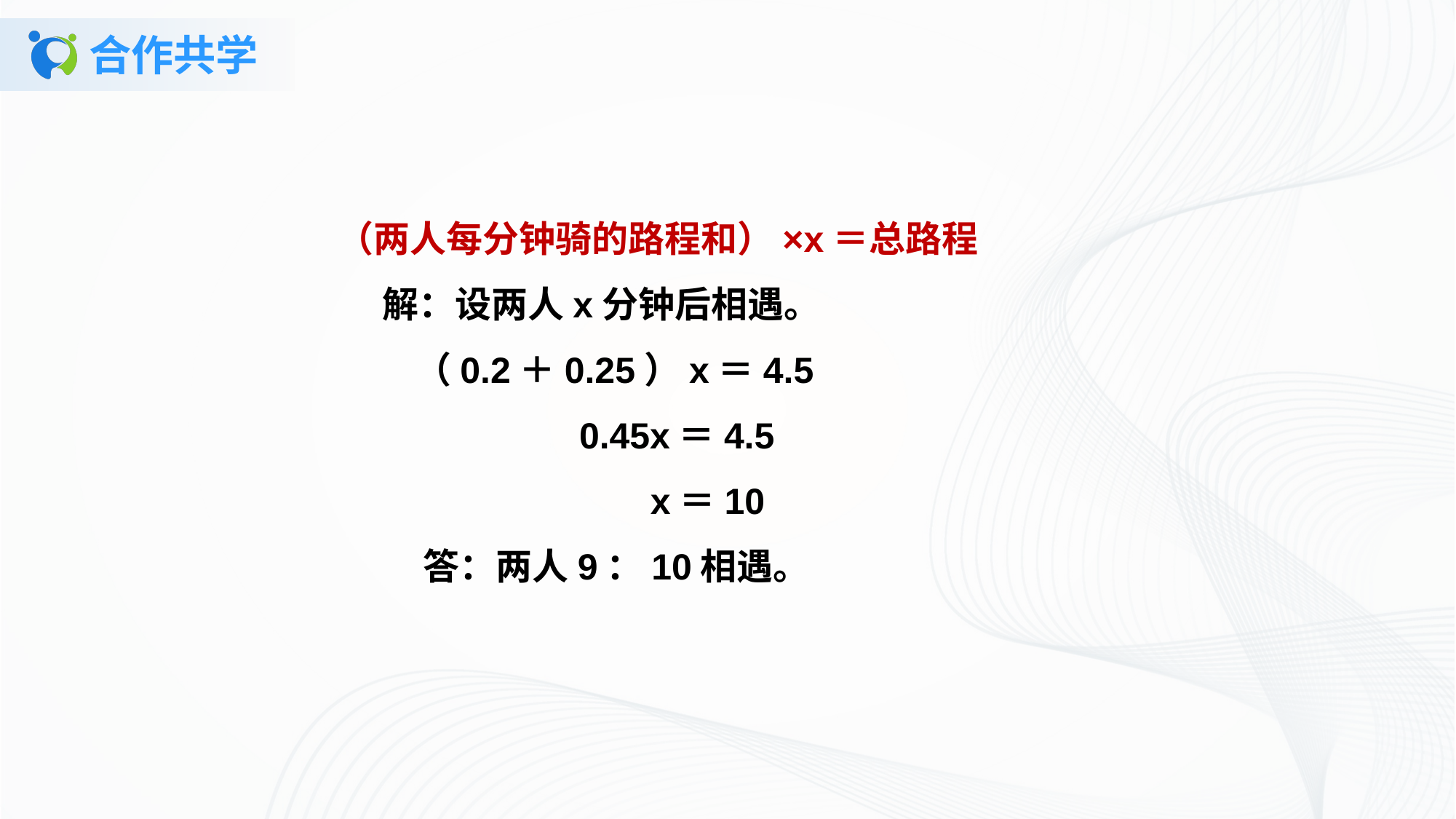

# 合作共学
 （两人每分钟骑的路程和）×x＝总路程
      解：设两人x分钟后相遇。
          （0.2＋0.25）x＝4.5
                         0.45x＝4.5
                                x＝10
           答：两人9：10相遇。